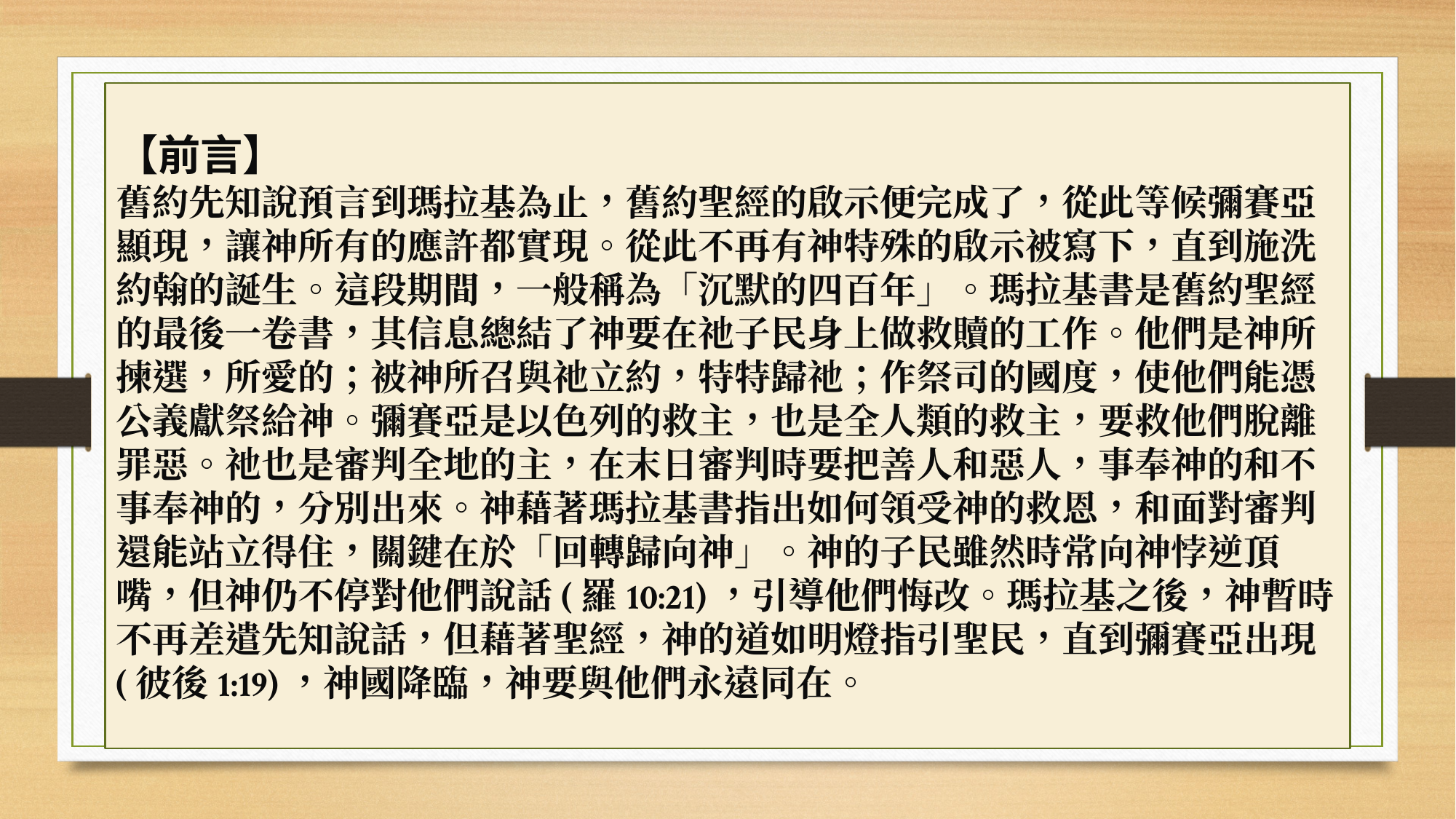

【前言】
舊約先知說預言到瑪拉基為止，舊約聖經的啟示便完成了，從此等候彌賽亞顯現，讓神所有的應許都實現。從此不再有神特殊的啟示被寫下，直到施洗約翰的誕生。這段期間，一般稱為「沉默的四百年」。瑪拉基書是舊約聖經的最後一卷書，其信息總結了神要在祂子民身上做救贖的工作。他們是神所揀選，所愛的；被神所召與祂立約，特特歸祂；作祭司的國度，使他們能憑公義獻祭給神。彌賽亞是以色列的救主，也是全人類的救主，要救他們脫離罪惡。祂也是審判全地的主，在末日審判時要把善人和惡人，事奉神的和不事奉神的，分別出來。神藉著瑪拉基書指出如何領受神的救恩，和面對審判還能站立得住，關鍵在於「回轉歸向神」。神的子民雖然時常向神悖逆頂嘴，但神仍不停對他們說話(羅10:21)，引導他們悔改。瑪拉基之後，神暫時不再差遣先知說話，但藉著聖經，神的道如明燈指引聖民，直到彌賽亞出現(彼後1:19)，神國降臨，神要與他們永遠同在。
#